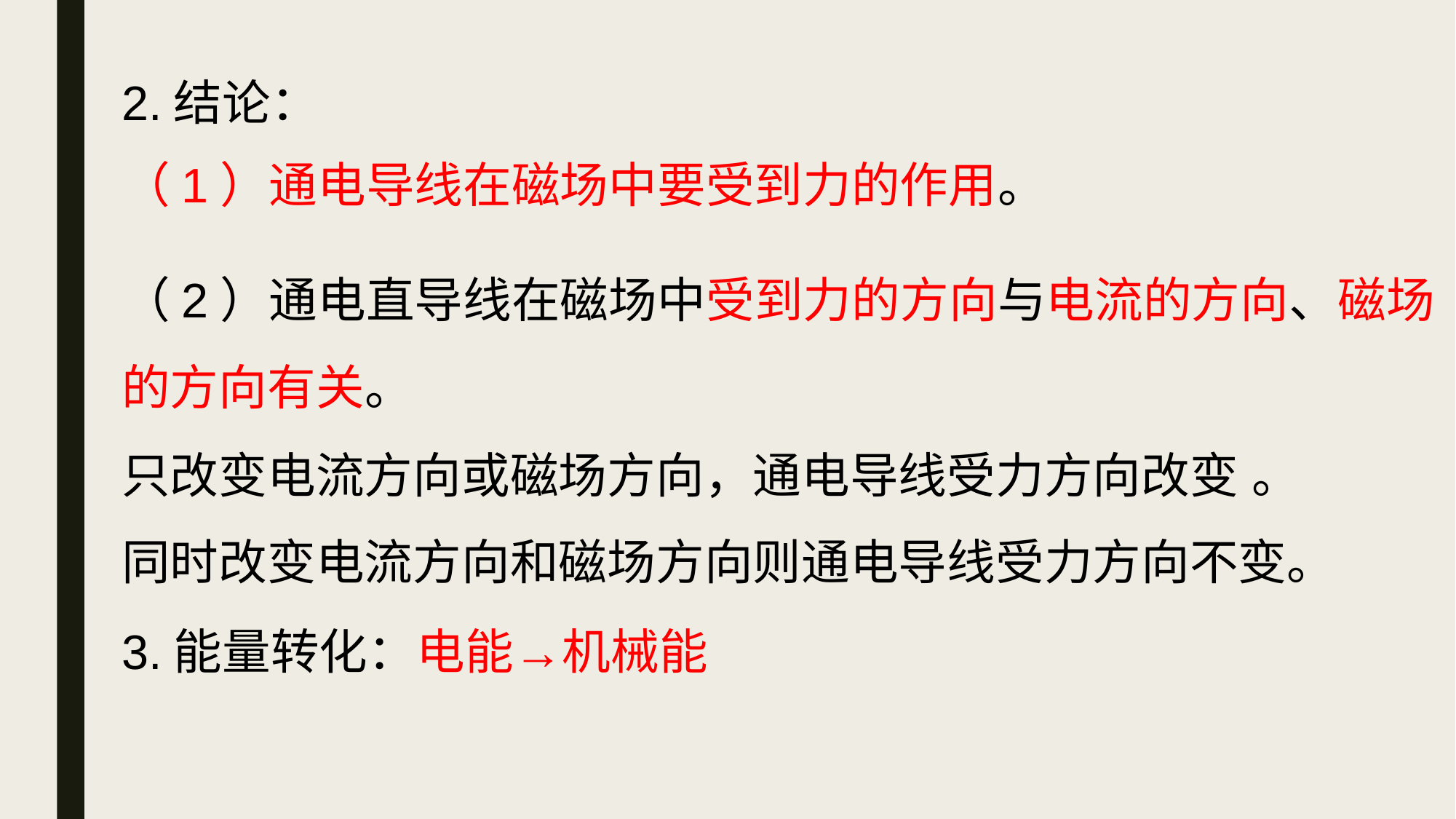

2.结论：
（1）通电导线在磁场中要受到力的作用。
（2）通电直导线在磁场中受到力的方向与电流的方向、磁场的方向有关。
只改变电流方向或磁场方向，通电导线受力方向改变 。
同时改变电流方向和磁场方向则通电导线受力方向不变。
3.能量转化：电能→机械能